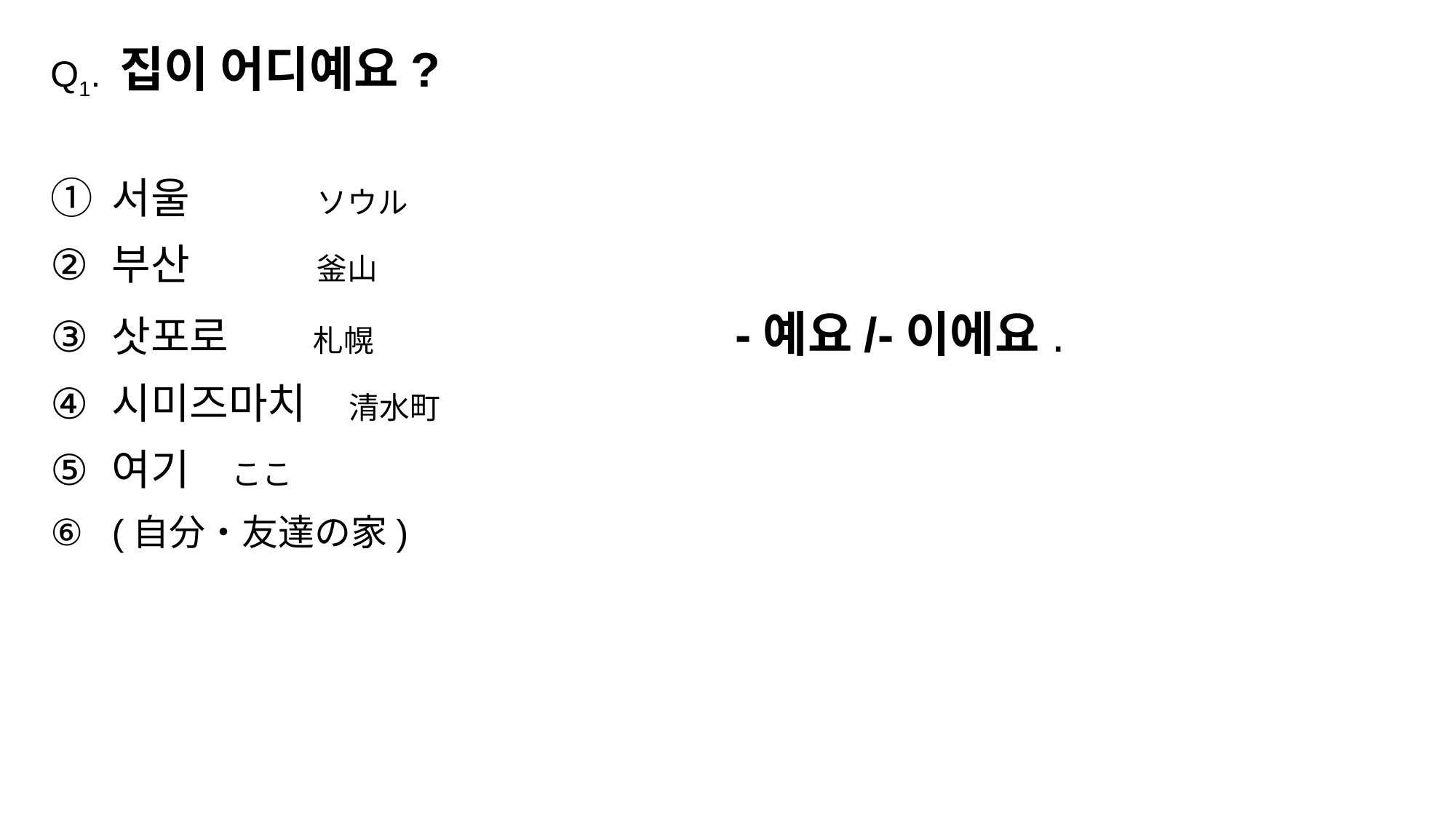

# Q1. 집이 어디예요?

서울　　　ソウル
부산　　　釜山
삿포로　　札幌 　　　　　　　　-예요/-이에요.
시미즈마치　清水町
여기　ここ
(自分・友達の家)